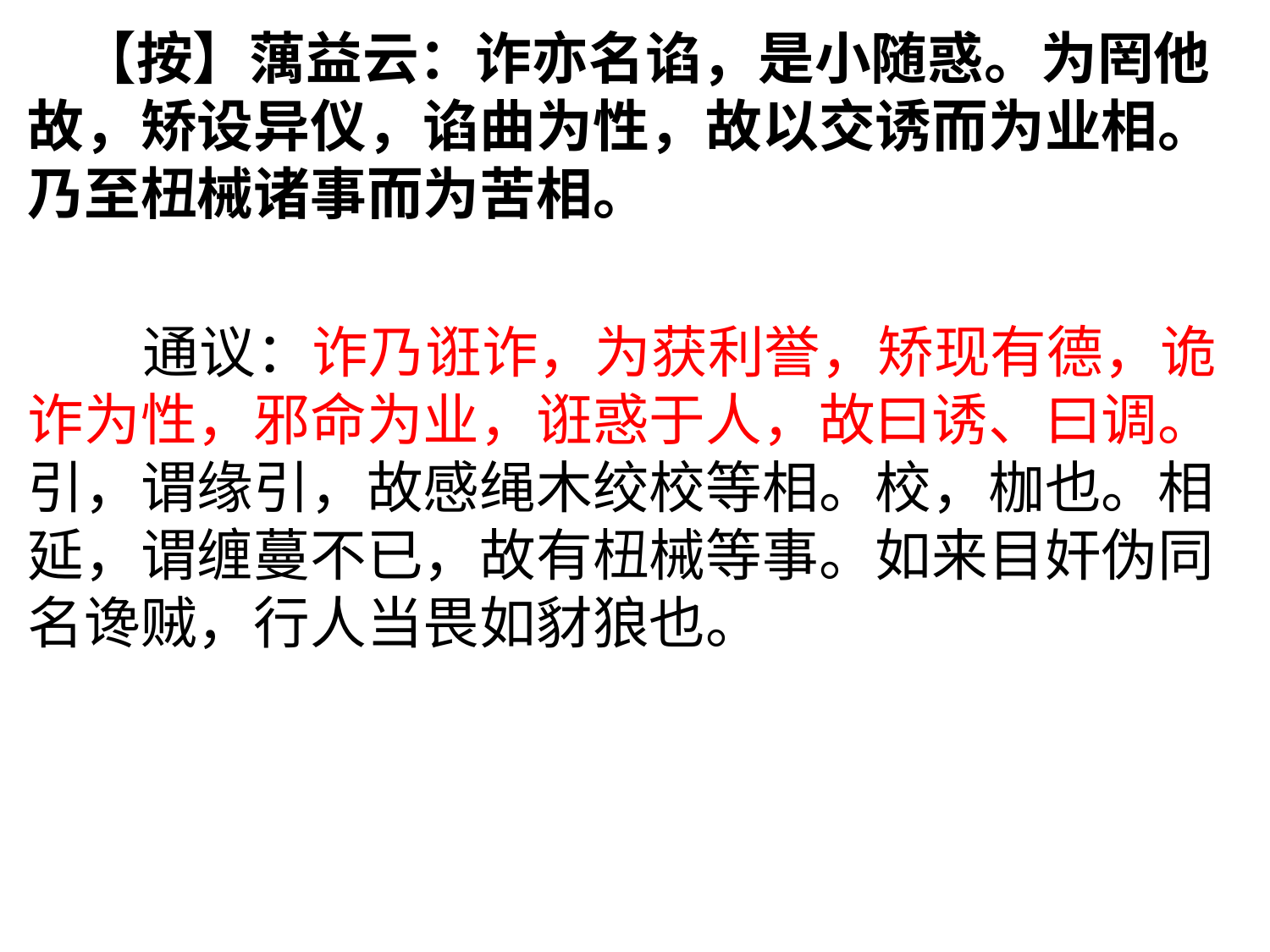

【按】蕅益云：诈亦名谄，是小随惑。为罔他故，矫设异仪，谄曲为性，故以交诱而为业相。乃至杻械诸事而为苦相。

        通议：诈乃诳诈，为获利誉，矫现有德，诡诈为性，邪命为业，诳惑于人，故曰诱、曰调。引，谓缘引，故感绳木绞校等相。校，枷也。相延，谓缠蔓不已，故有杻械等事。如来目奸伪同名谗贼，行人当畏如豺狼也。